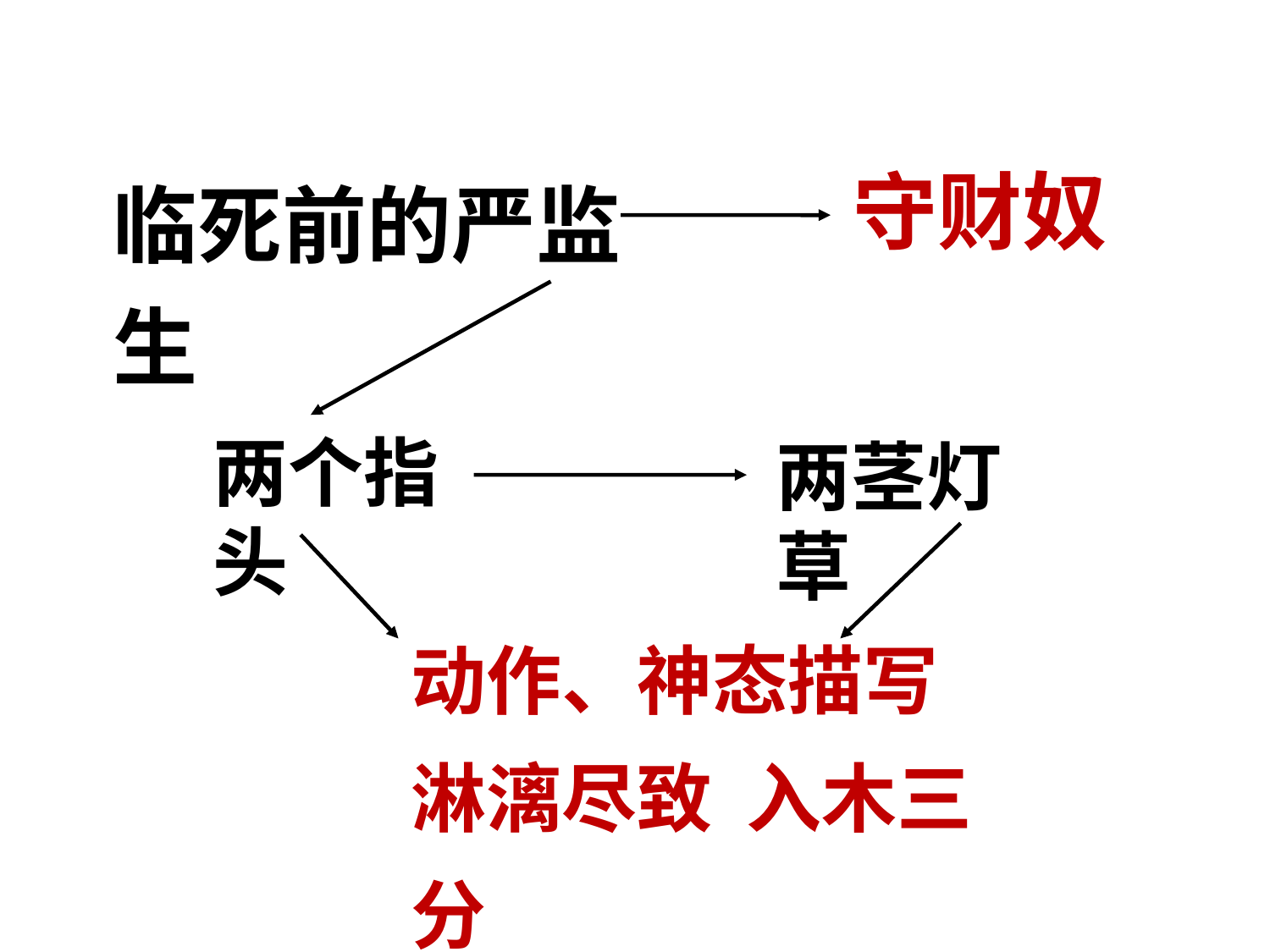

临死前的严监生
守财奴

两个指头
两茎灯草

动作、神态描写
淋漓尽致  入木三分